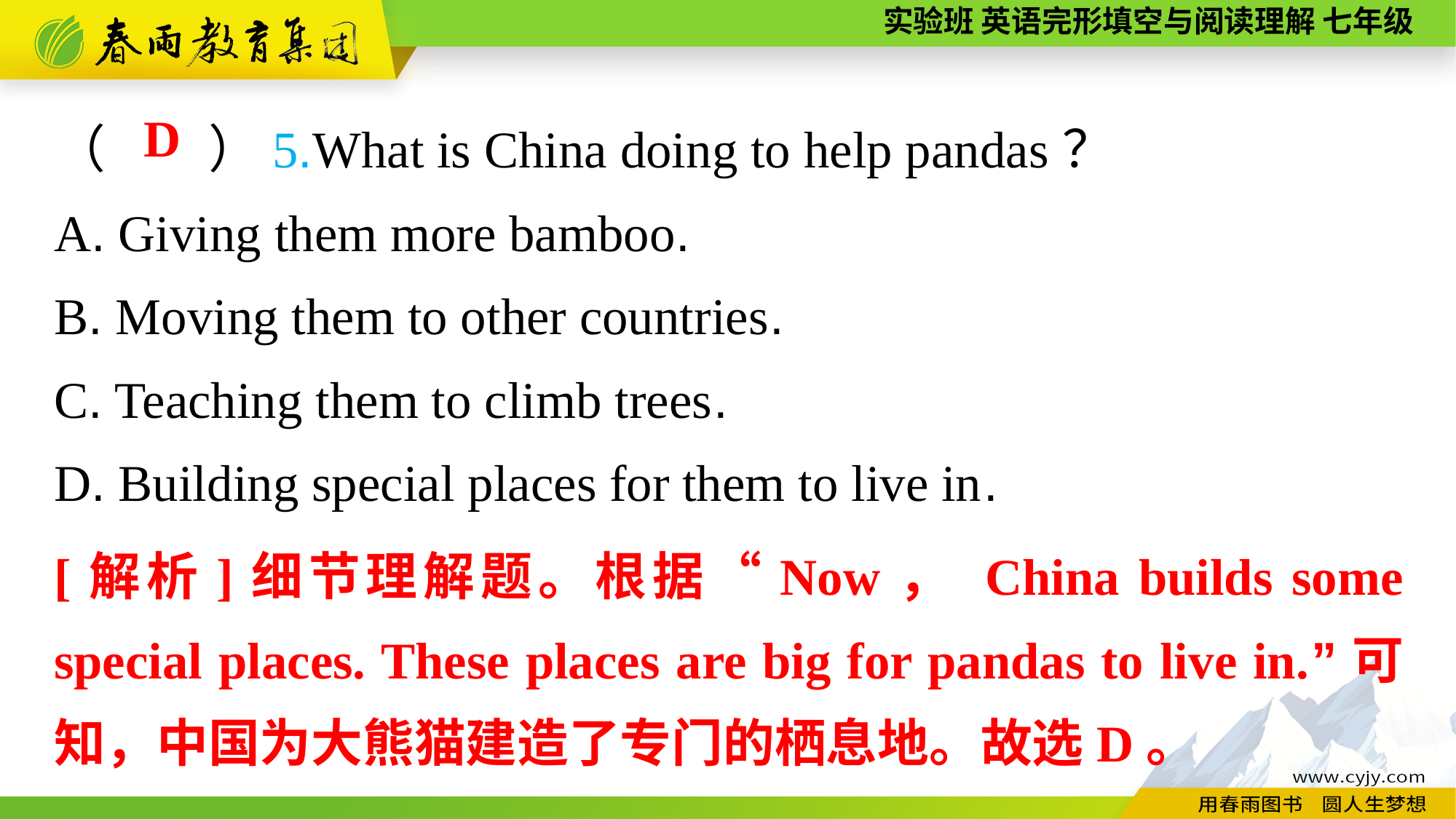

（　　）5.What is China doing to help pandas？
A. Giving them more bamboo.
B. Moving them to other countries.
C. Teaching them to climb trees.
D. Building special places for them to live in.
D
[解析]细节理解题。根据“Now， China builds some special places. These places are big for pandas to live in.”可知，中国为大熊猫建造了专门的栖息地。故选D。